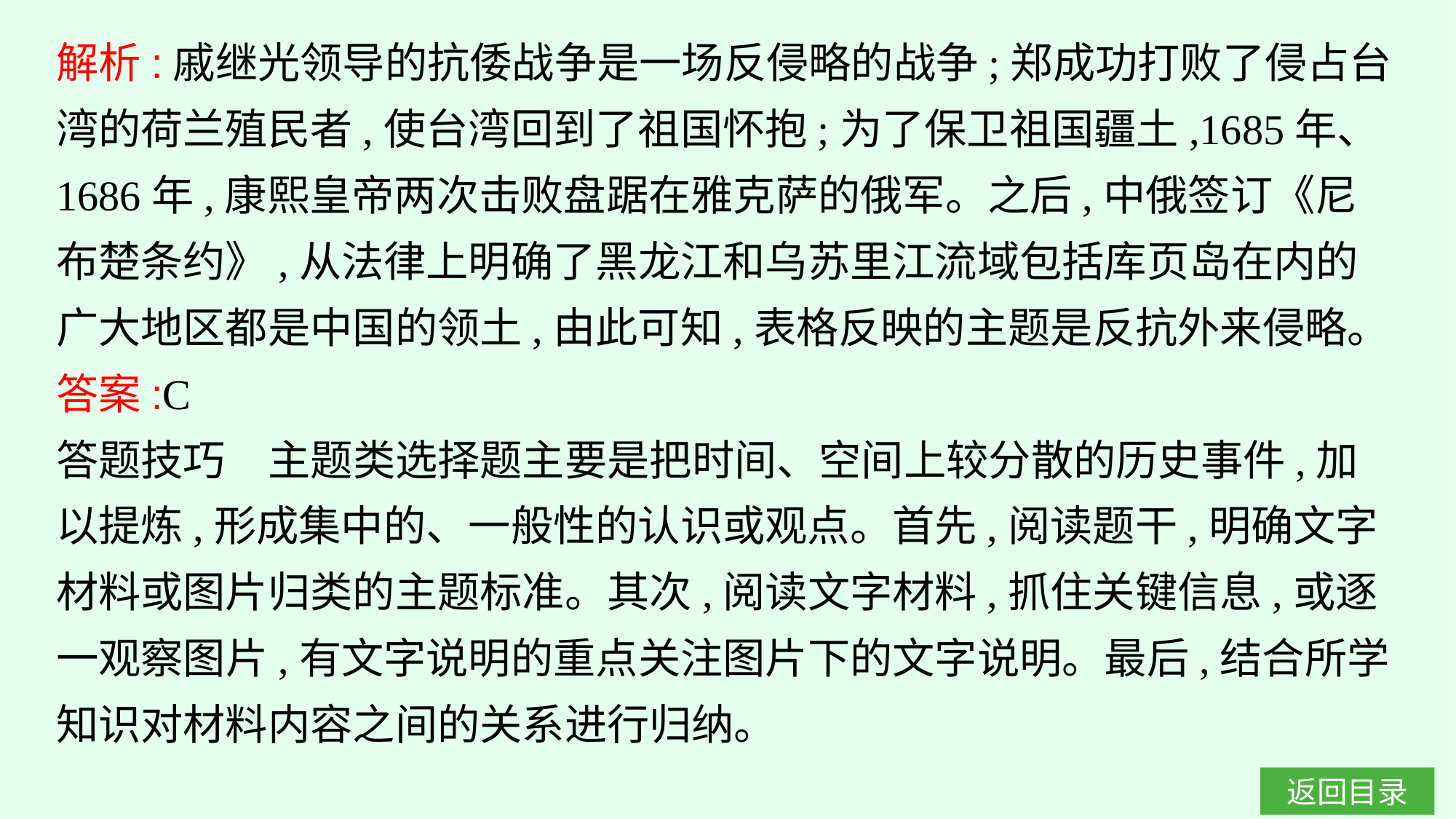

解析:戚继光领导的抗倭战争是一场反侵略的战争;郑成功打败了侵占台湾的荷兰殖民者,使台湾回到了祖国怀抱;为了保卫祖国疆土,1685年、1686年,康熙皇帝两次击败盘踞在雅克萨的俄军。之后,中俄签订《尼布楚条约》,从法律上明确了黑龙江和乌苏里江流域包括库页岛在内的广大地区都是中国的领土,由此可知,表格反映的主题是反抗外来侵略。
答案:C
答题技巧　主题类选择题主要是把时间、空间上较分散的历史事件,加以提炼,形成集中的、一般性的认识或观点。首先,阅读题干,明确文字材料或图片归类的主题标准。其次,阅读文字材料,抓住关键信息,或逐一观察图片,有文字说明的重点关注图片下的文字说明。最后,结合所学知识对材料内容之间的关系进行归纳。